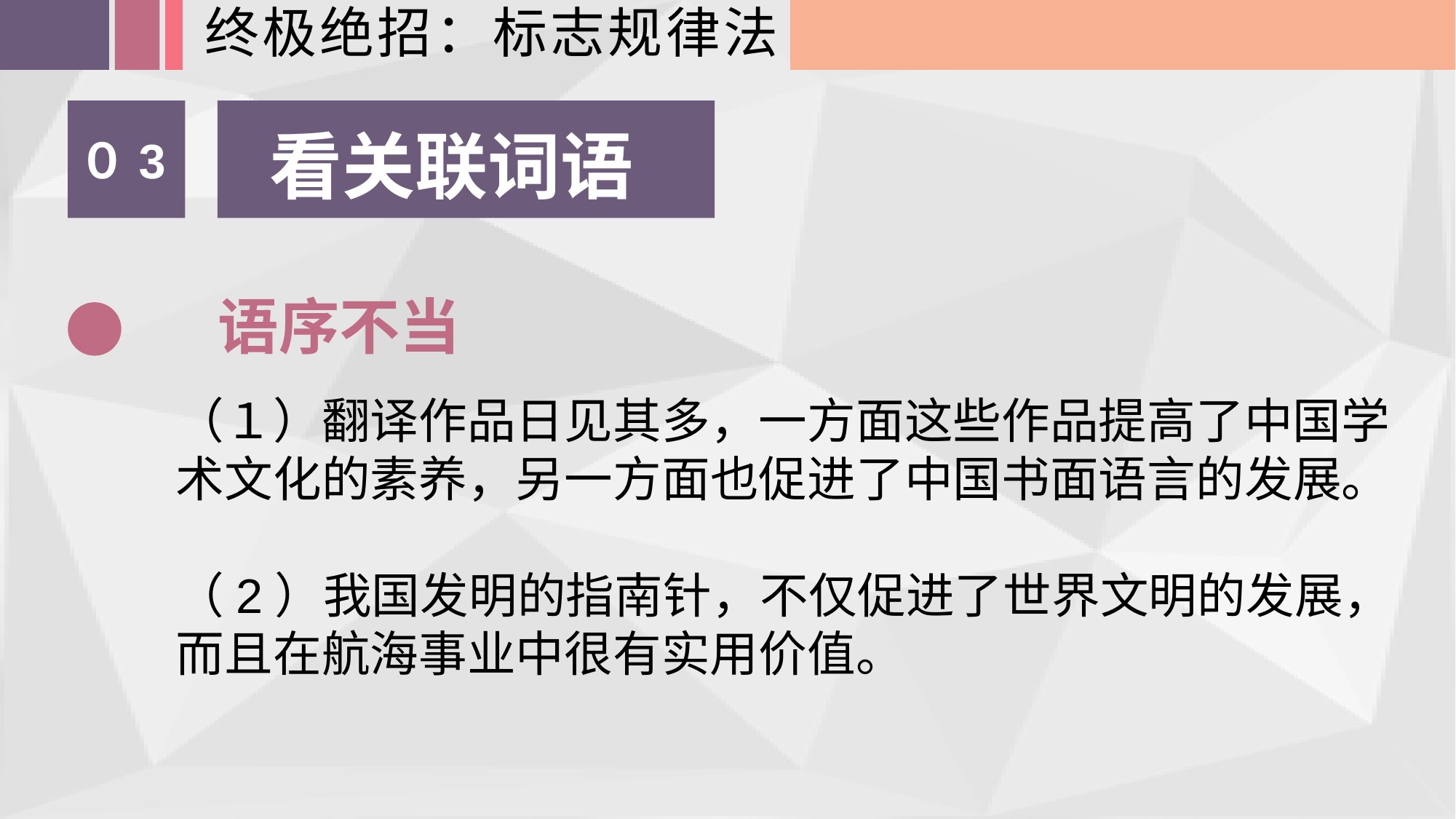

终极绝招：标志规律法

看关联词语
０3
  语序不当

（１）翻译作品日见其多，一方面这些作品提高了中国学术文化的素养，另一方面也促进了中国书面语言的发展。

（2）我国发明的指南针，不仅促进了世界文明的发展，而且在航海事业中很有实用价值。